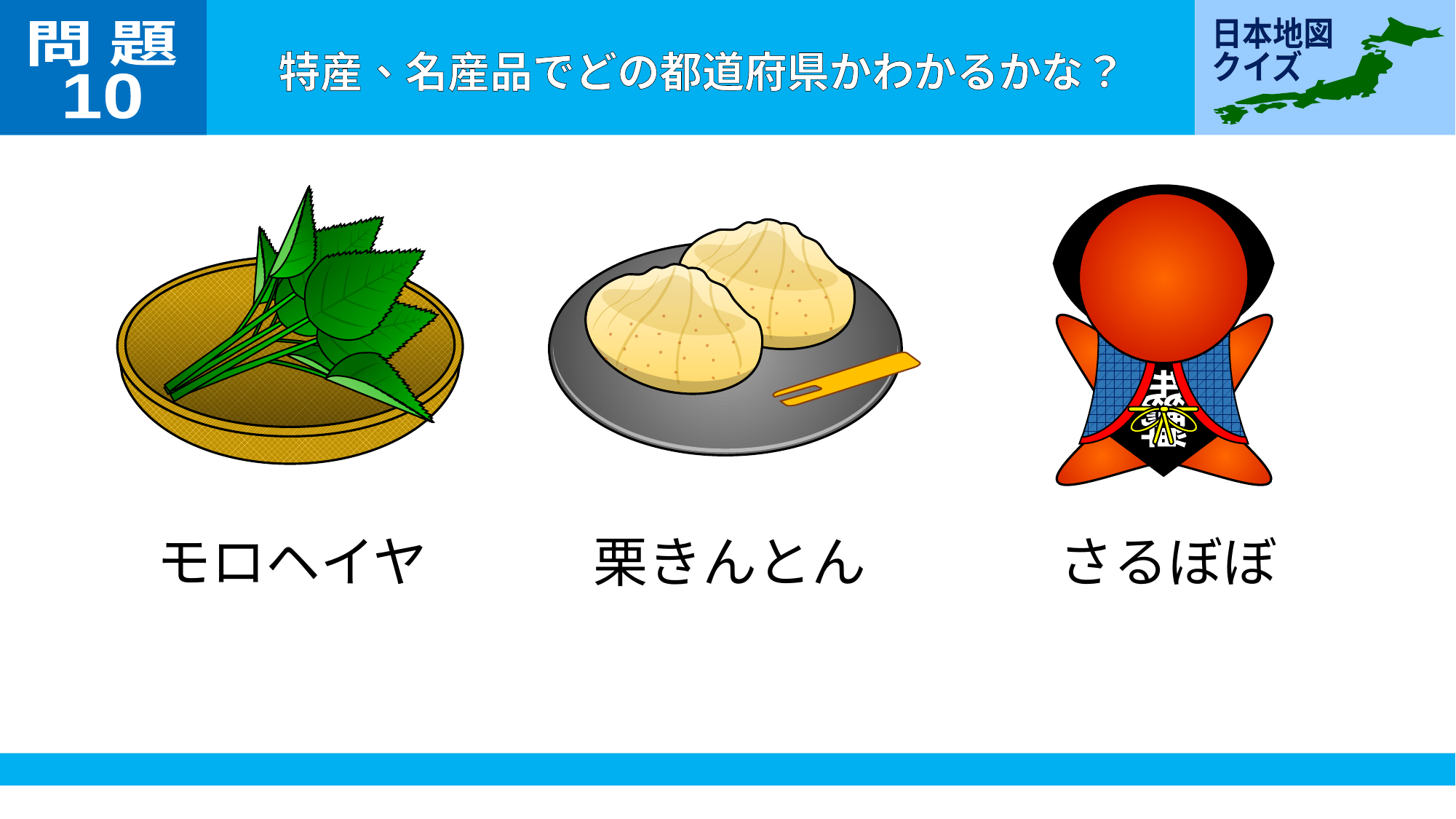

問 題
10

飛騨

さるぼぼ

栗きんとん

モロヘイヤ